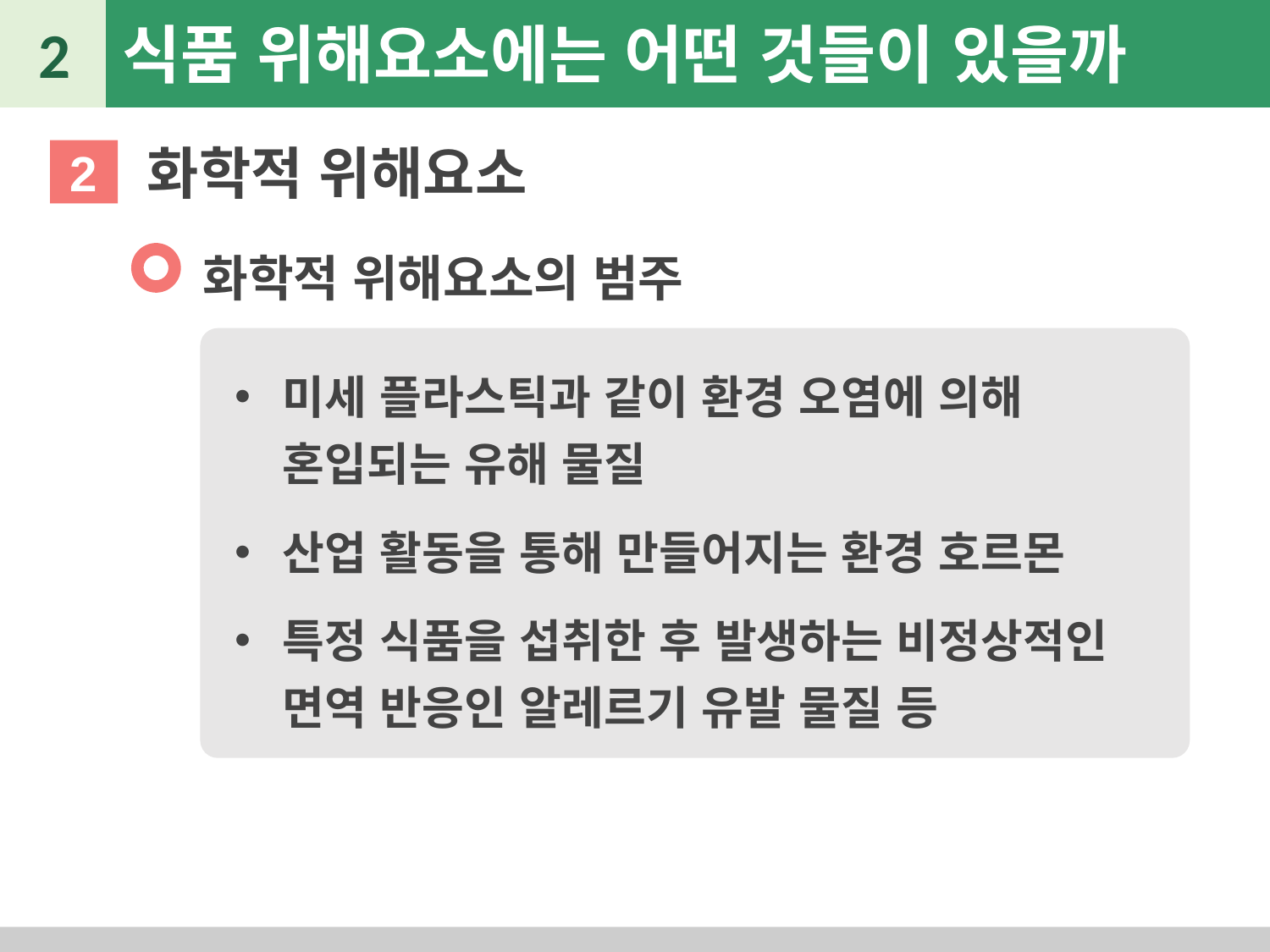

2
식품 위해요소에는 어떤 것들이 있을까
화학적 위해요소
2
화학적 위해요소의 범주

미세 플라스틱과 같이 환경 오염에 의해 혼입되는 유해 물질
산업 활동을 통해 만들어지는 환경 호르몬
특정 식품을 섭취한 후 발생하는 비정상적인 면역 반응인 알레르기 유발 물질 등